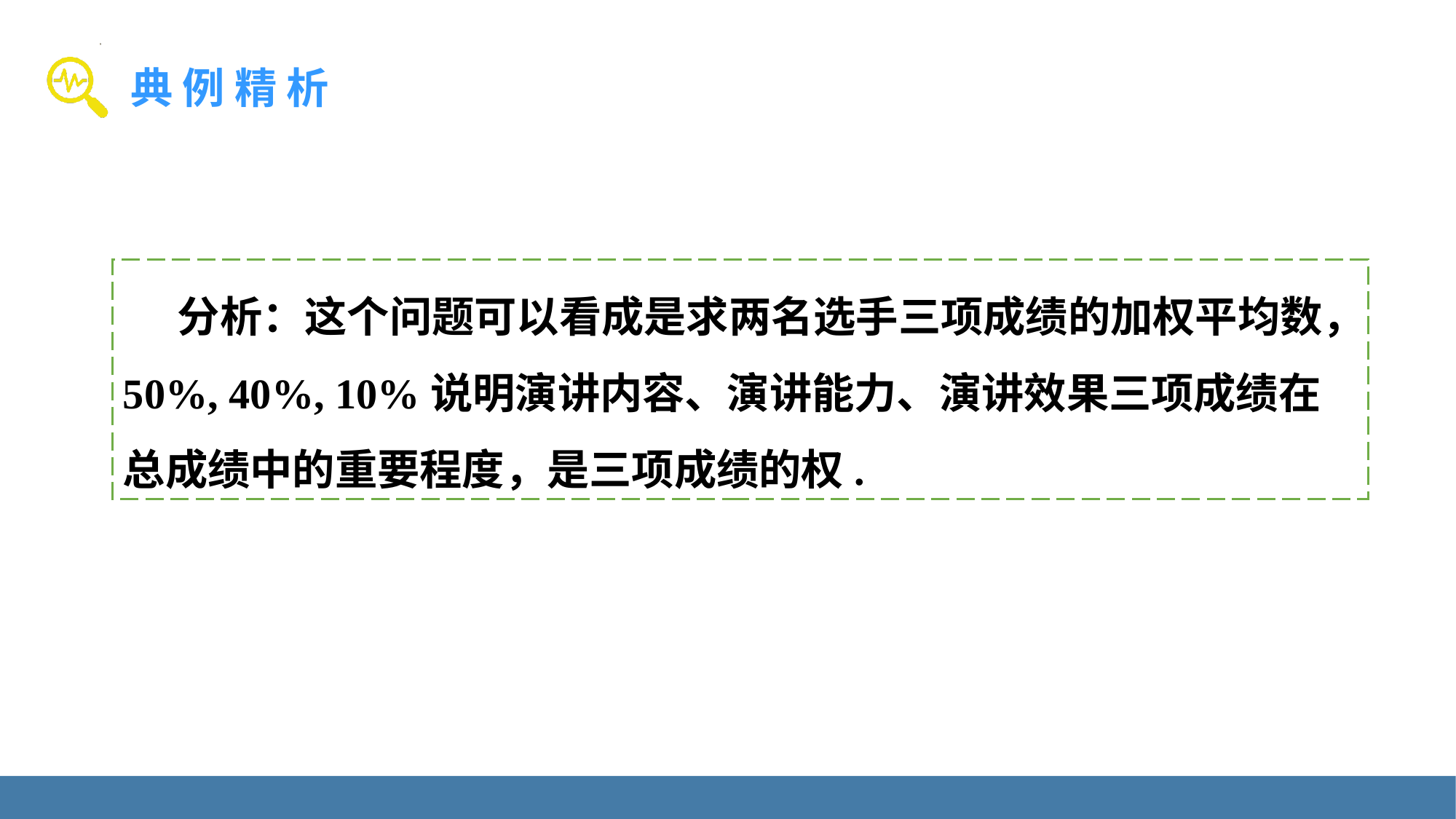

分析：这个问题可以看成是求两名选手三项成绩的加权平均数，50%, 40%, 10%说明演讲内容、演讲能力、演讲效果三项成绩在总成绩中的重要程度，是三项成绩的权.